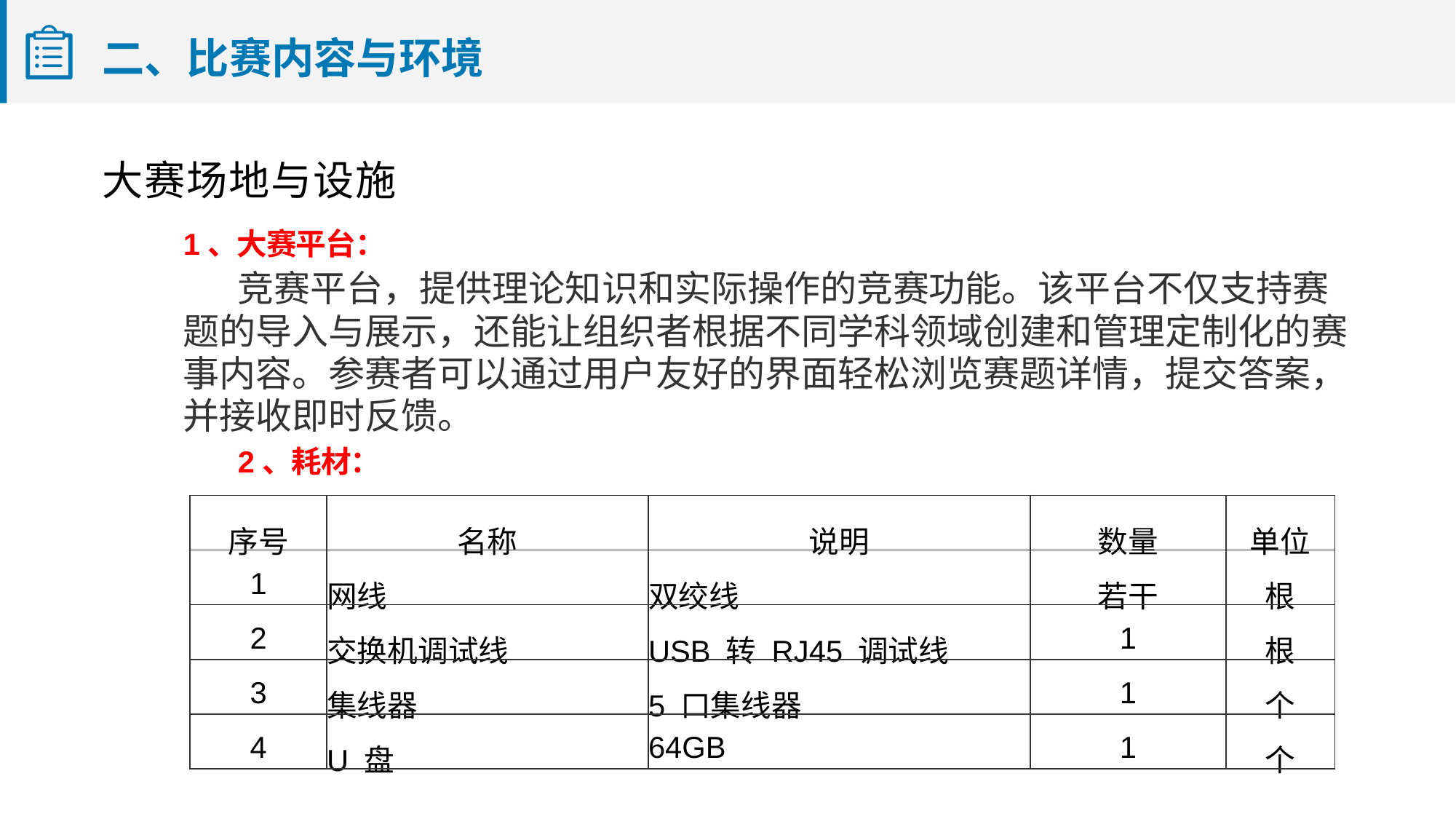

# 二、比赛内容与环境
大赛场地与设施
1、大赛平台：
竞赛平台，提供理论知识和实际操作的竞赛功能。该平台不仅支持赛题的导入与展示，还能让组织者根据不同学科领域创建和管理定制化的赛事内容。参赛者可以通过用户友好的界面轻松浏览赛题详情，提交答案，并接收即时反馈。
2、耗材：

| 序号 | 名称 | 说明 | 数量 | 单位 |
| --- | --- | --- | --- | --- |
| 1 | 网线 | 双绞线 | 若干 | 根 |
| 2 | 交换机调试线 | USB 转 RJ45 调试线 | 1 | 根 |
| 3 | 集线器 | 5 口集线器 | 1 | 个 |
| 4 | U 盘 | 64GB | 1 | 个 |